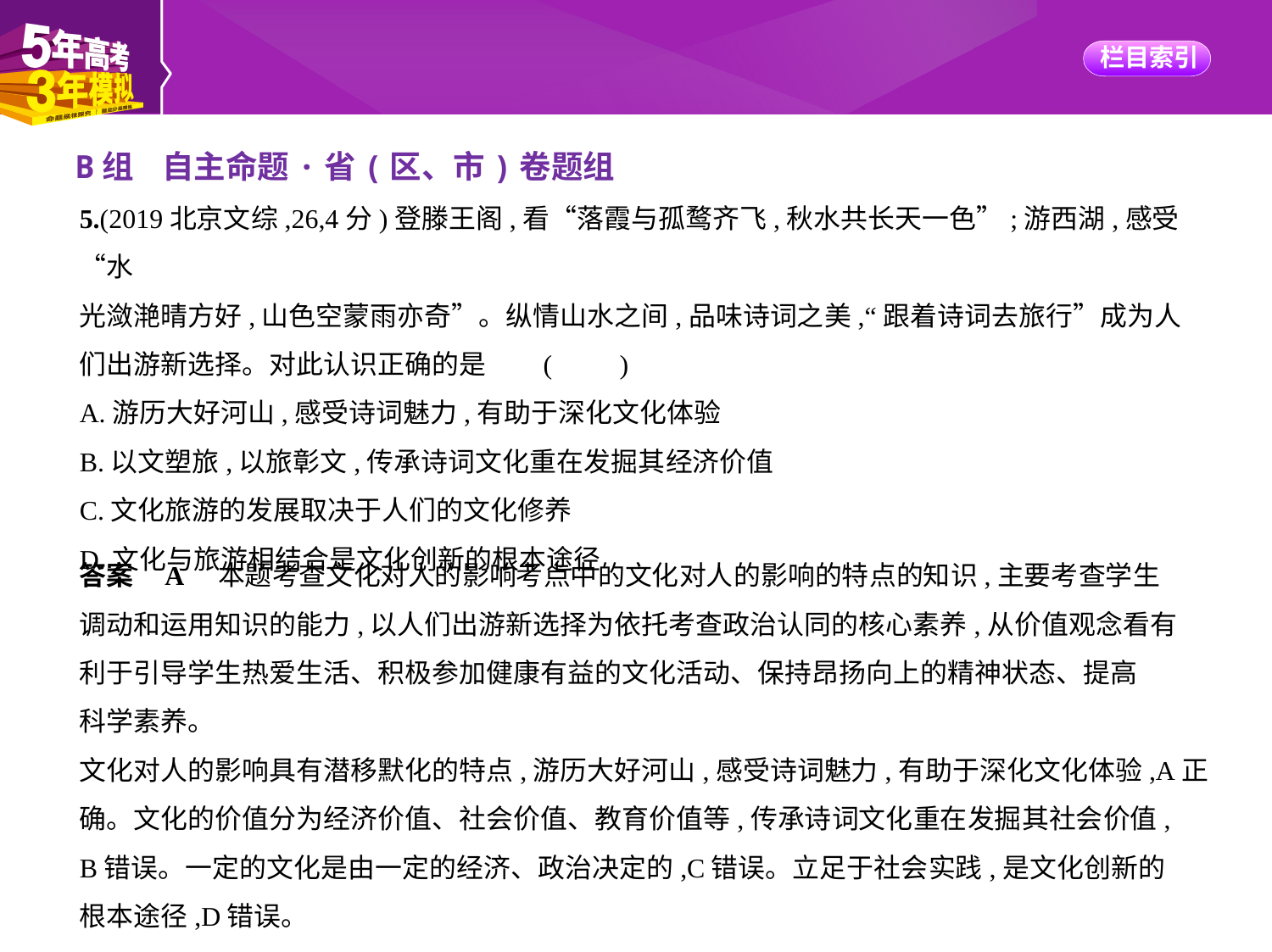

B组    自主命题·省(区、市)卷题组
5.(2019北京文综,26,4分)登滕王阁,看“落霞与孤鹜齐飞,秋水共长天一色”;游西湖,感受“水
光潋滟晴方好,山色空蒙雨亦奇”。纵情山水之间,品味诗词之美,“跟着诗词去旅行”成为人
们出游新选择。对此认识正确的是     (　　)
A.游历大好河山,感受诗词魅力,有助于深化文化体验
B.以文塑旅,以旅彰文,传承诗词文化重在发掘其经济价值
C.文化旅游的发展取决于人们的文化修养
D.文化与旅游相结合是文化创新的根本途径
答案    A　本题考查文化对人的影响考点中的文化对人的影响的特点的知识,主要考查学生
调动和运用知识的能力,以人们出游新选择为依托考查政治认同的核心素养,从价值观念看有
利于引导学生热爱生活、积极参加健康有益的文化活动、保持昂扬向上的精神状态、提高
科学素养。
文化对人的影响具有潜移默化的特点,游历大好河山,感受诗词魅力,有助于深化文化体验,A正
确。文化的价值分为经济价值、社会价值、教育价值等,传承诗词文化重在发掘其社会价值,
B错误。一定的文化是由一定的经济、政治决定的,C错误。立足于社会实践,是文化创新的
根本途径,D错误。